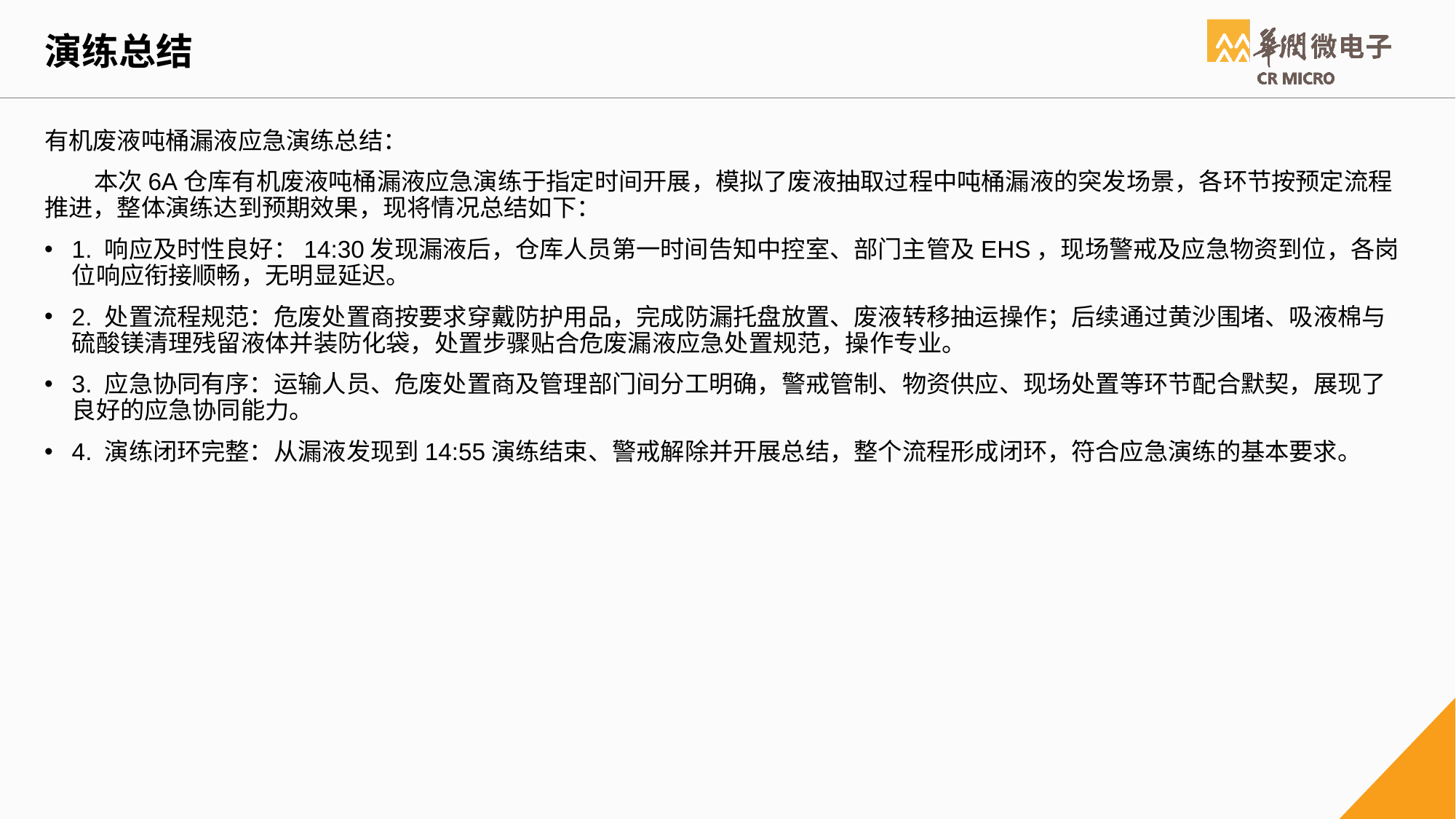

# 演练总结
有机废液吨桶漏液应急演练总结：
        本次6A仓库有机废液吨桶漏液应急演练于指定时间开展，模拟了废液抽取过程中吨桶漏液的突发场景，各环节按预定流程推进，整体演练达到预期效果，现将情况总结如下：
1. 响应及时性良好：14:30发现漏液后，仓库人员第一时间告知中控室、部门主管及EHS，现场警戒及应急物资到位，各岗位响应衔接顺畅，无明显延迟。​
2. 处置流程规范：危废处置商按要求穿戴防护用品，完成防漏托盘放置、废液转移抽运操作；后续通过黄沙围堵、吸液棉与硫酸镁清理残留液体并装防化袋，处置步骤贴合危废漏液应急处置规范，操作专业。​
3. 应急协同有序：运输人员、危废处置商及管理部门间分工明确，警戒管制、物资供应、现场处置等环节配合默契，展现了良好的应急协同能力。
4. 演练闭环完整：从漏液发现到14:55演练结束、警戒解除并开展总结，整个流程形成闭环，符合应急演练的基本要求。
6